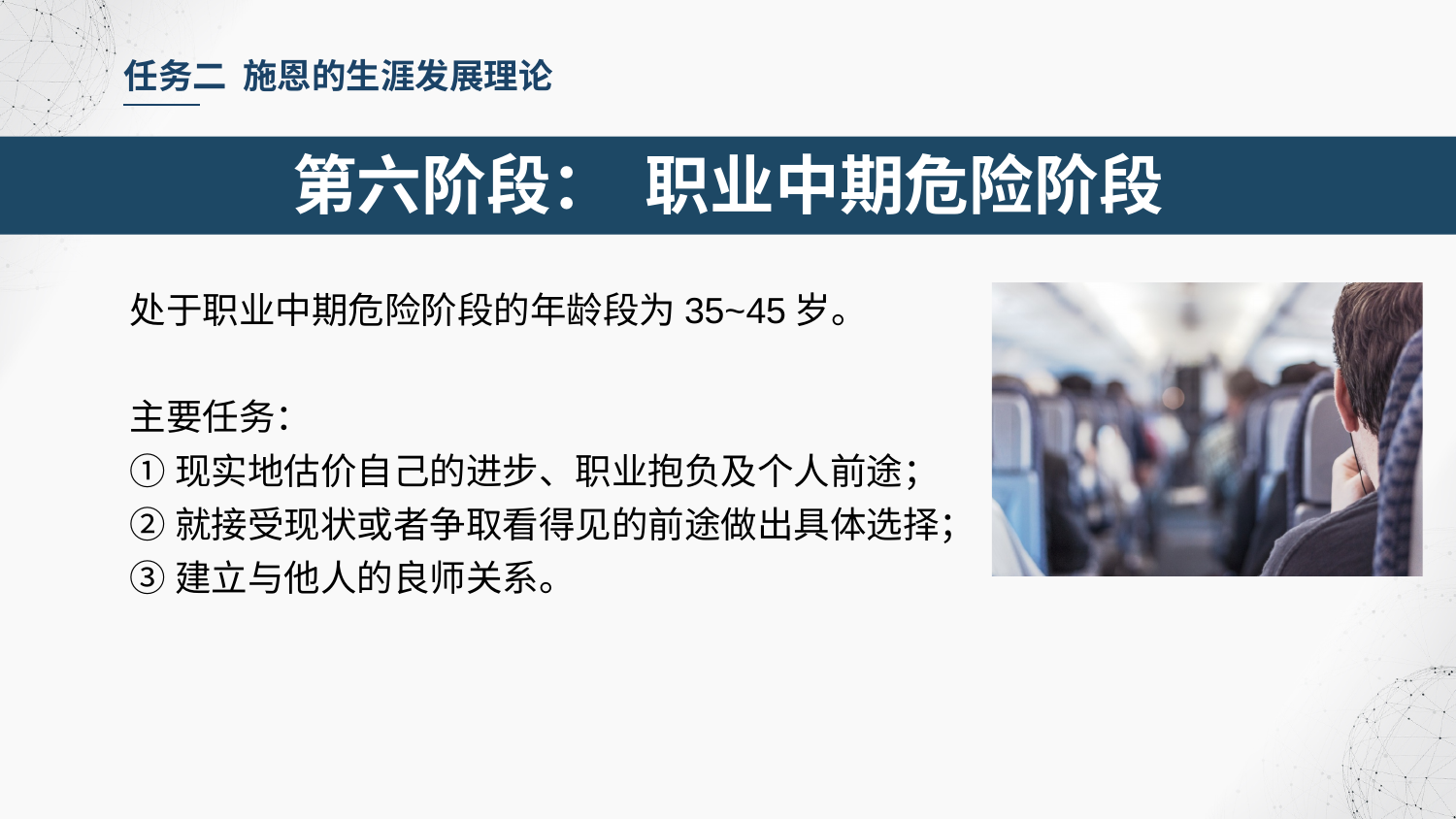

任务二  施恩的生涯发展理论

第六阶段：  职业中期危险阶段
处于职业中期危险阶段的年龄段为35~45岁。

主要任务：
①现实地估价自己的进步、职业抱负及个人前途；
②就接受现状或者争取看得见的前途做出具体选择；
③建立与他人的良师关系。